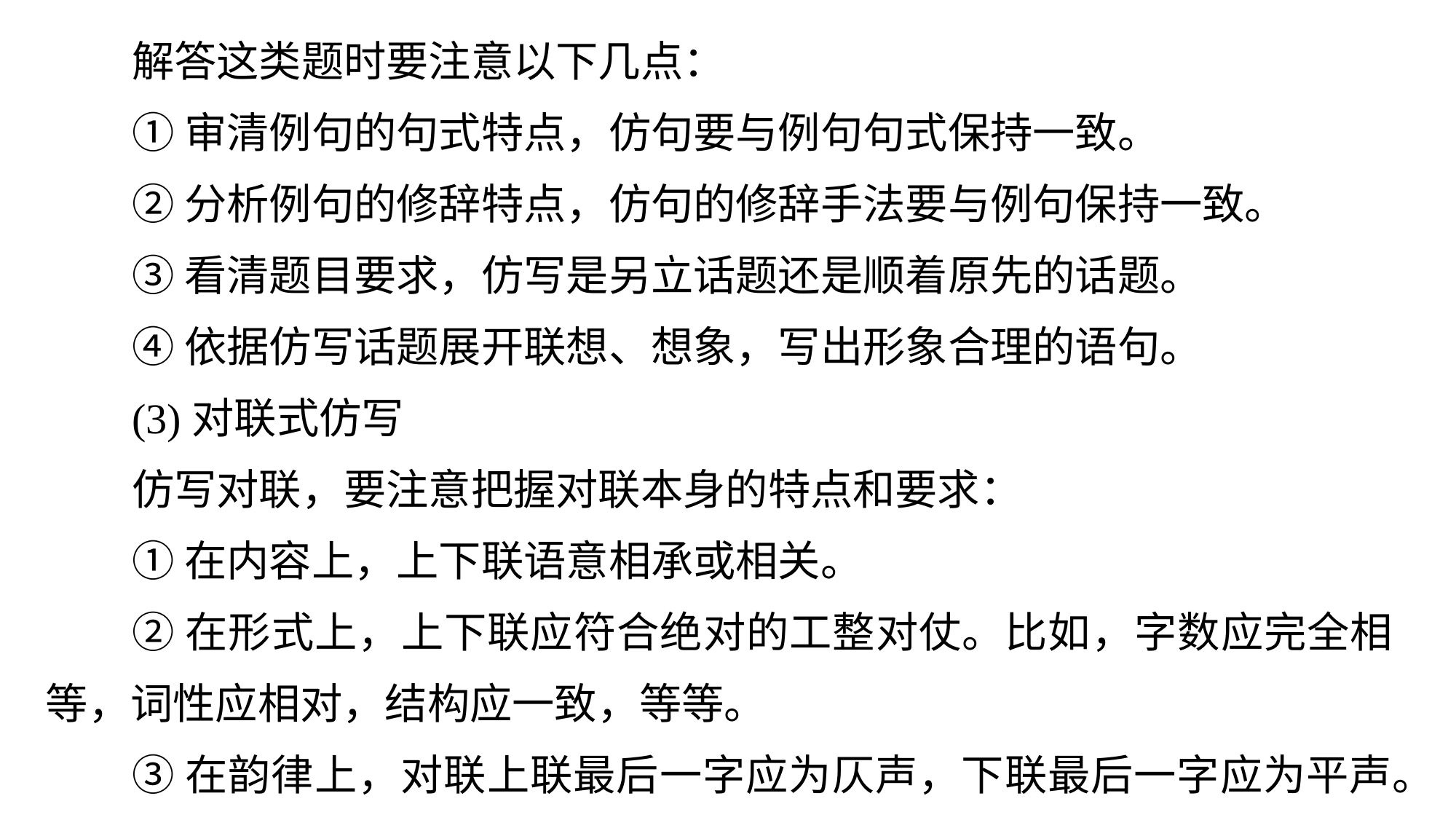

解答这类题时要注意以下几点：
①审清例句的句式特点，仿句要与例句句式保持一致。
②分析例句的修辞特点，仿句的修辞手法要与例句保持一致。
③看清题目要求，仿写是另立话题还是顺着原先的话题。
④依据仿写话题展开联想、想象，写出形象合理的语句。
(3)对联式仿写
仿写对联，要注意把握对联本身的特点和要求：
①在内容上，上下联语意相承或相关。
②在形式上，上下联应符合绝对的工整对仗。比如，字数应完全相等，词性应相对，结构应一致，等等。
③在韵律上，对联上联最后一字应为仄声，下联最后一字应为平声。